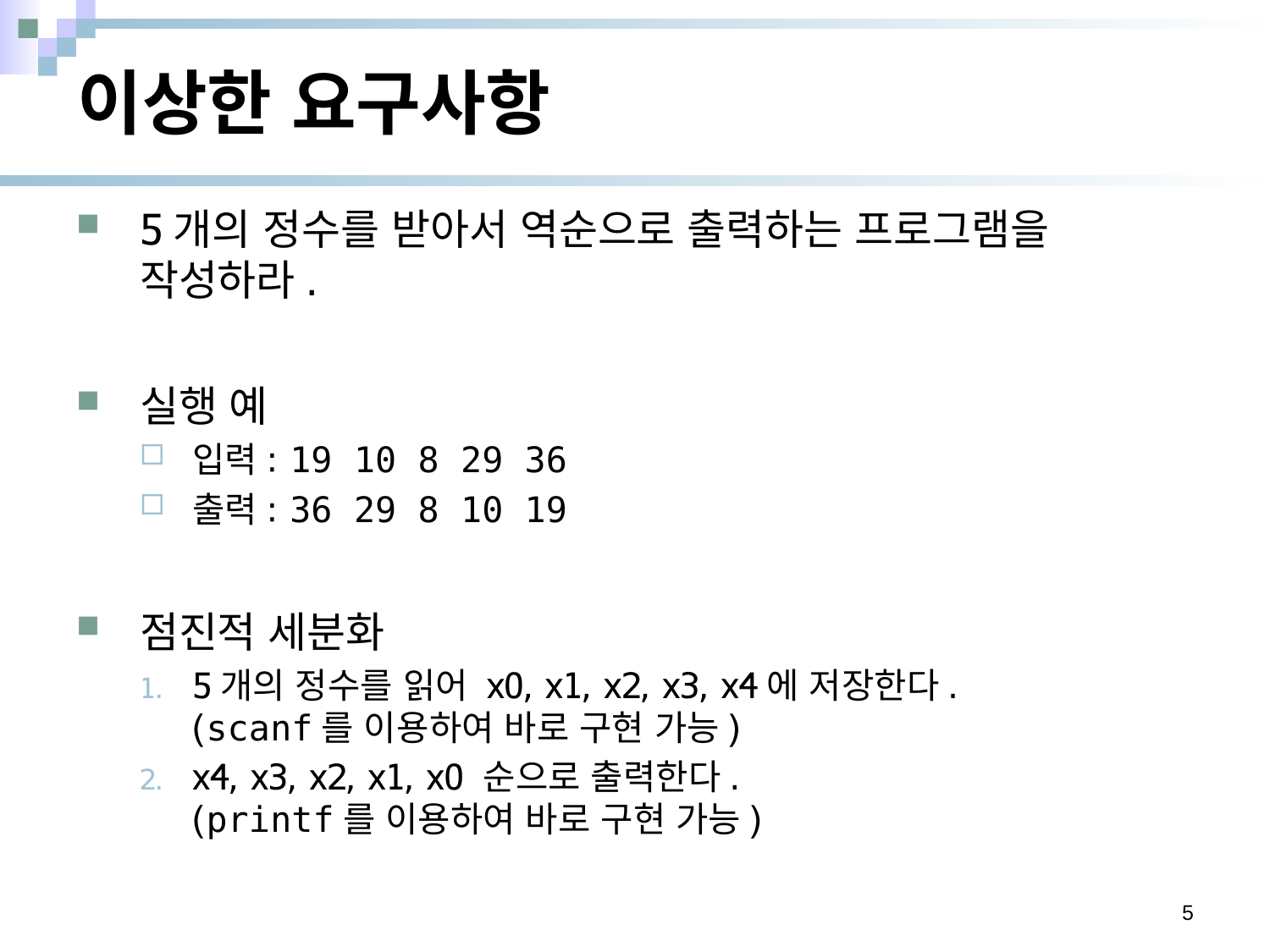

# 이상한 요구사항
5개의 정수를 받아서 역순으로 출력하는 프로그램을 작성하라.

실행 예
입력: 19 10 8 29 36
출력: 36 29 8 10 19

점진적 세분화
5개의 정수를 읽어 x0, x1, x2, x3, x4에 저장한다.
(scanf를 이용하여 바로 구현 가능)
x4, x3, x2, x1, x0 순으로 출력한다.
(printf를 이용하여 바로 구현 가능)
5